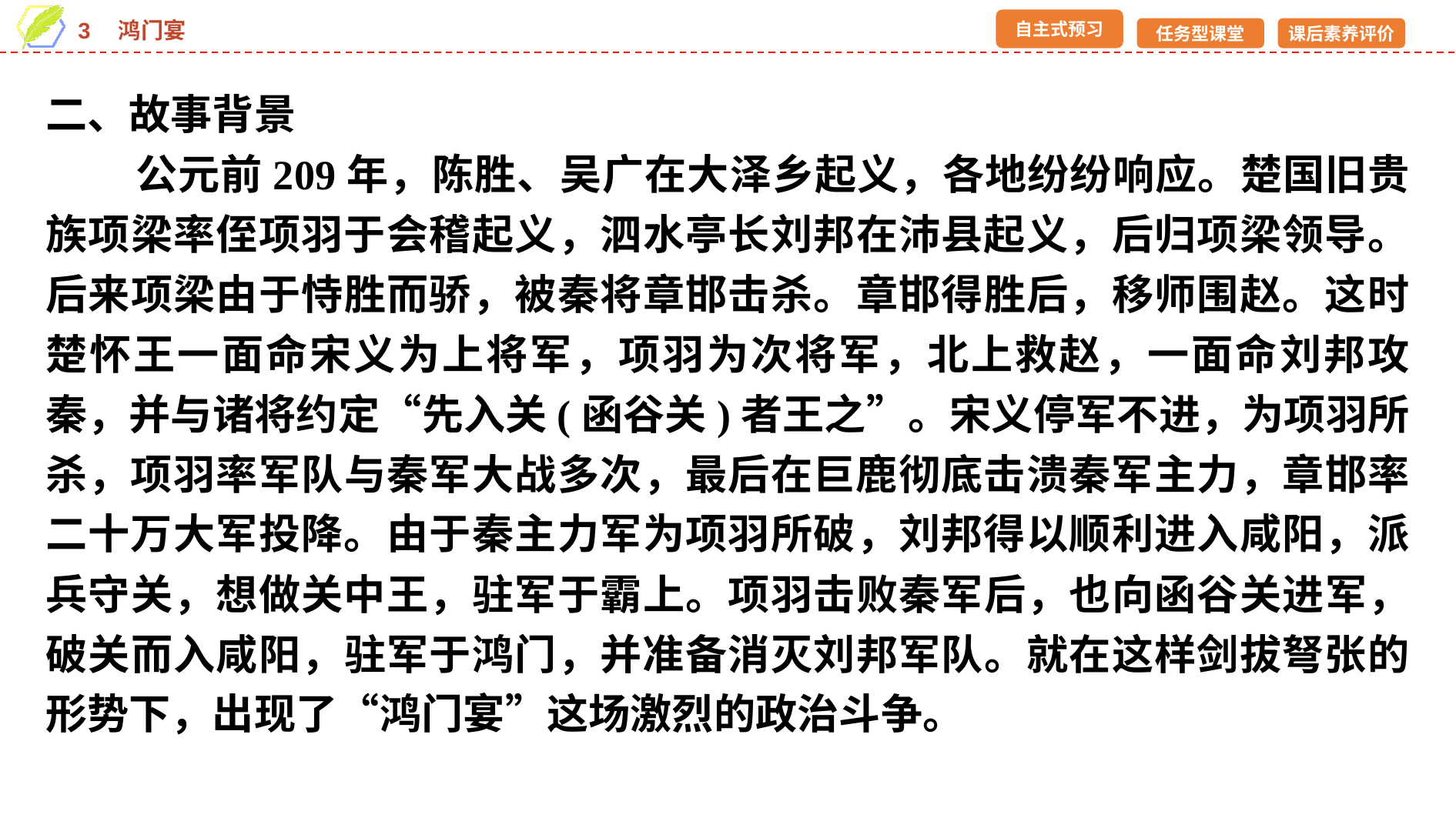

二、故事背景
公元前209年，陈胜、吴广在大泽乡起义，各地纷纷响应。楚国旧贵族项梁率侄项羽于会稽起义，泗水亭长刘邦在沛县起义，后归项梁领导。后来项梁由于恃胜而骄，被秦将章邯击杀。章邯得胜后，移师围赵。这时楚怀王一面命宋义为上将军，项羽为次将军，北上救赵，一面命刘邦攻秦，并与诸将约定“先入关(函谷关)者王之”。宋义停军不进，为项羽所杀，项羽率军队与秦军大战多次，最后在巨鹿彻底击溃秦军主力，章邯率二十万大军投降。由于秦主力军为项羽所破，刘邦得以顺利进入咸阳，派兵守关，想做关中王，驻军于霸上。项羽击败秦军后，也向函谷关进军，破关而入咸阳，驻军于鸿门，并准备消灭刘邦军队。就在这样剑拔弩张的形势下，出现了“鸿门宴”这场激烈的政治斗争。